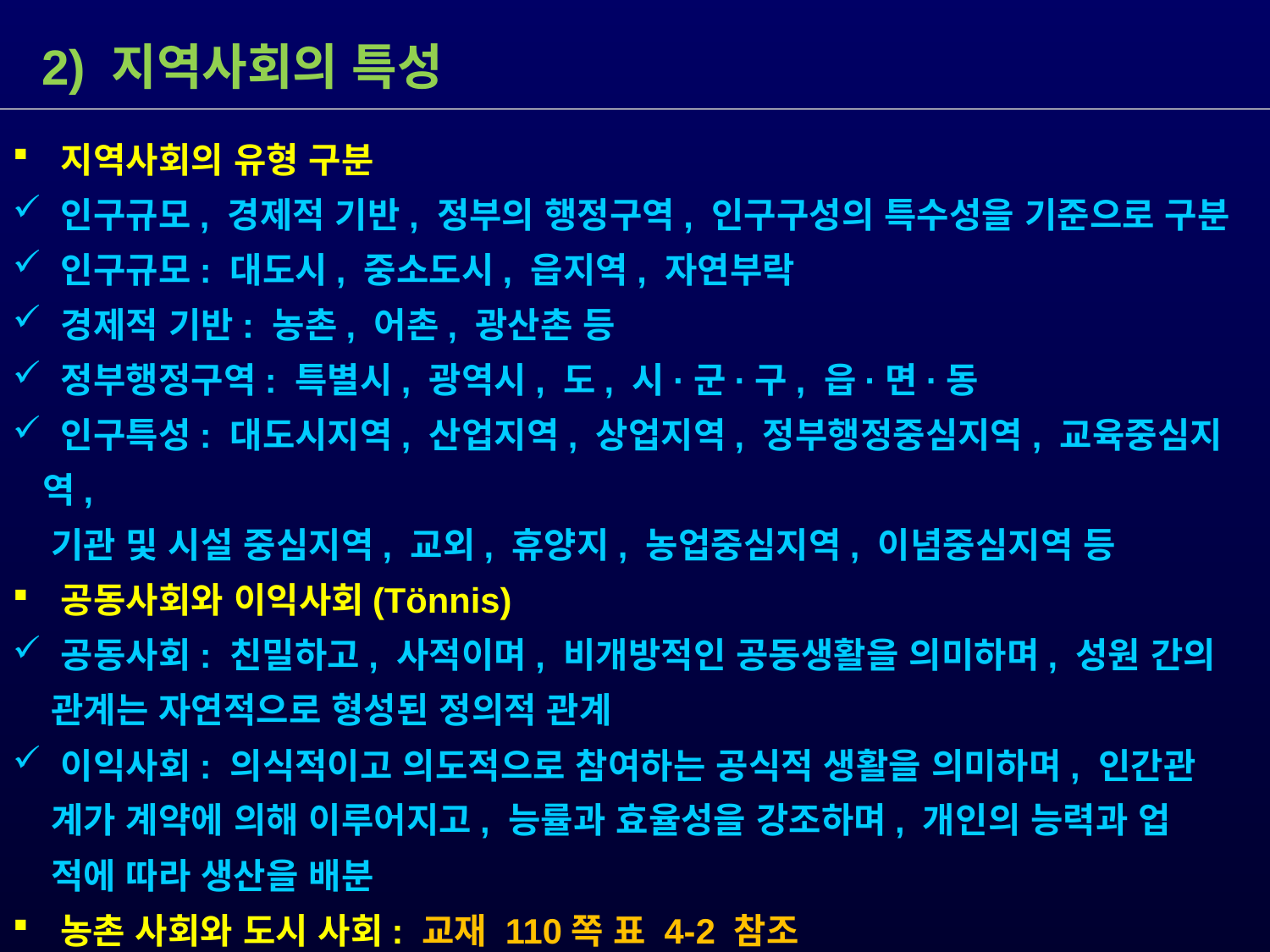

2) 지역사회의 특성

 지역사회의 유형 구분
 인구규모, 경제적 기반, 정부의 행정구역, 인구구성의 특수성을 기준으로 구분
 인구규모: 대도시, 중소도시, 읍지역, 자연부락
 경제적 기반: 농촌, 어촌, 광산촌 등
 정부행정구역: 특별시, 광역시, 도, 시·군·구, 읍·면·동
 인구특성: 대도시지역, 산업지역, 상업지역, 정부행정중심지역, 교육중심지역,
   기관 및 시설 중심지역, 교외, 휴양지, 농업중심지역, 이념중심지역 등
 공동사회와 이익사회(Tönnis)
 공동사회: 친밀하고, 사적이며, 비개방적인 공동생활을 의미하며, 성원 간의
   관계는 자연적으로 형성된 정의적 관계
 이익사회: 의식적이고 의도적으로 참여하는 공식적 생활을 의미하며, 인간관
   계가 계약에 의해 이루어지고, 능률과 효율성을 강조하며, 개인의 능력과 업
   적에 따라 생산을 배분
농촌 사회와 도시 사회: 교재 110쪽 표 4-2 참조